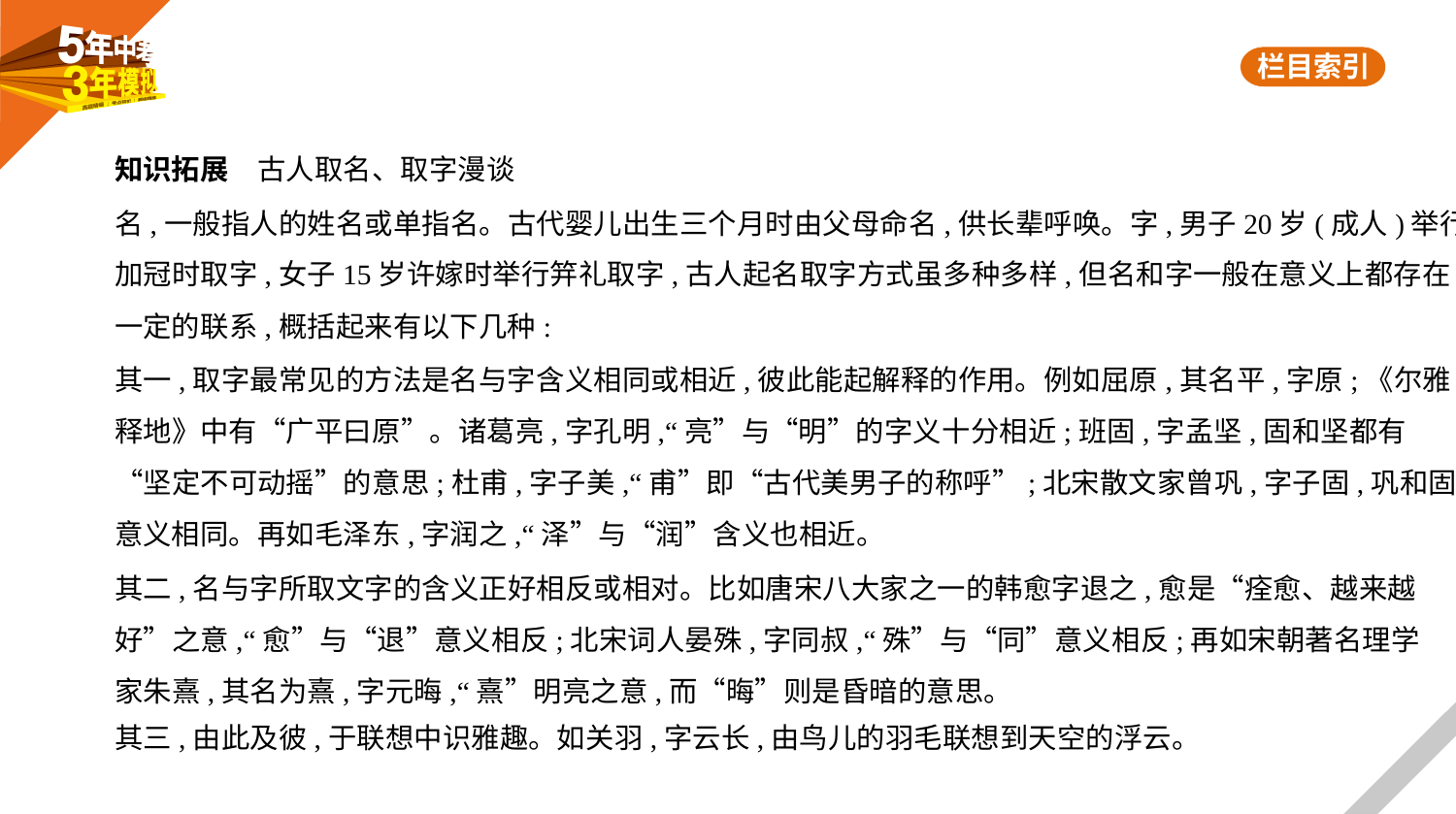

知识拓展　古人取名、取字漫谈
名,一般指人的姓名或单指名。古代婴儿出生三个月时由父母命名,供长辈呼唤。字,男子20岁(成人)举行
加冠时取字,女子15岁许嫁时举行笄礼取字,古人起名取字方式虽多种多样,但名和字一般在意义上都存在
一定的联系,概括起来有以下几种:
其一,取字最常见的方法是名与字含义相同或相近,彼此能起解释的作用。例如屈原,其名平,字原;《尔雅·
释地》中有“广平曰原”。诸葛亮,字孔明,“亮”与“明”的字义十分相近;班固,字孟坚,固和坚都有
“坚定不可动摇”的意思;杜甫,字子美,“甫”即“古代美男子的称呼”;北宋散文家曾巩,字子固,巩和固
意义相同。再如毛泽东,字润之,“泽”与“润”含义也相近。
其二,名与字所取文字的含义正好相反或相对。比如唐宋八大家之一的韩愈字退之,愈是“痊愈、越来越
好”之意,“愈”与“退”意义相反;北宋词人晏殊,字同叔,“殊”与“同”意义相反;再如宋朝著名理学
家朱熹,其名为熹,字元晦,“熹”明亮之意,而“晦”则是昏暗的意思。
其三,由此及彼,于联想中识雅趣。如关羽,字云长,由鸟儿的羽毛联想到天空的浮云。